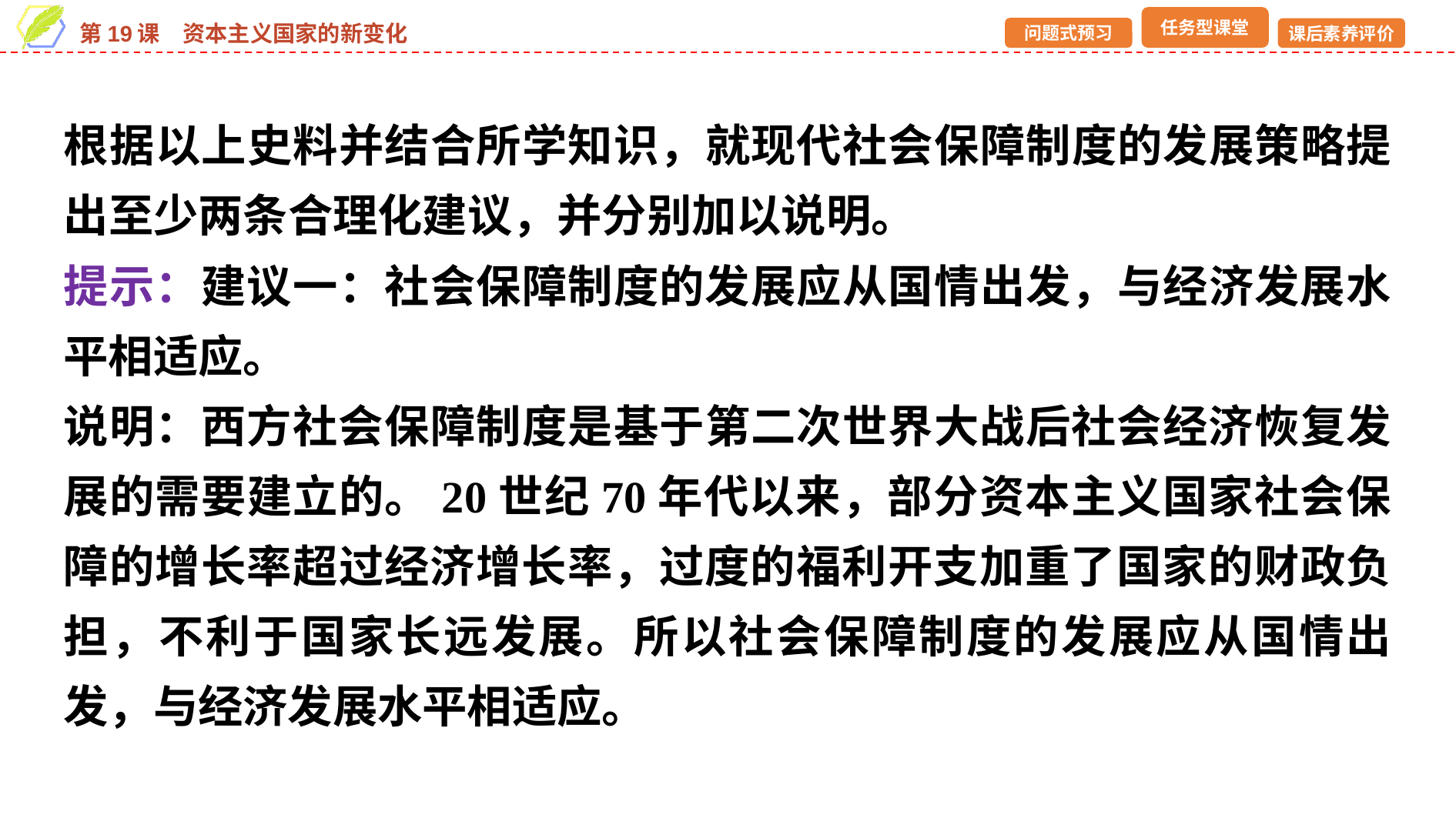

根据以上史料并结合所学知识，就现代社会保障制度的发展策略提出至少两条合理化建议，并分别加以说明。
提示：建议一：社会保障制度的发展应从国情出发，与经济发展水平相适应。
说明：西方社会保障制度是基于第二次世界大战后社会经济恢复发展的需要建立的。20世纪70年代以来，部分资本主义国家社会保障的增长率超过经济增长率，过度的福利开支加重了国家的财政负担，不利于国家长远发展。所以社会保障制度的发展应从国情出发，与经济发展水平相适应。